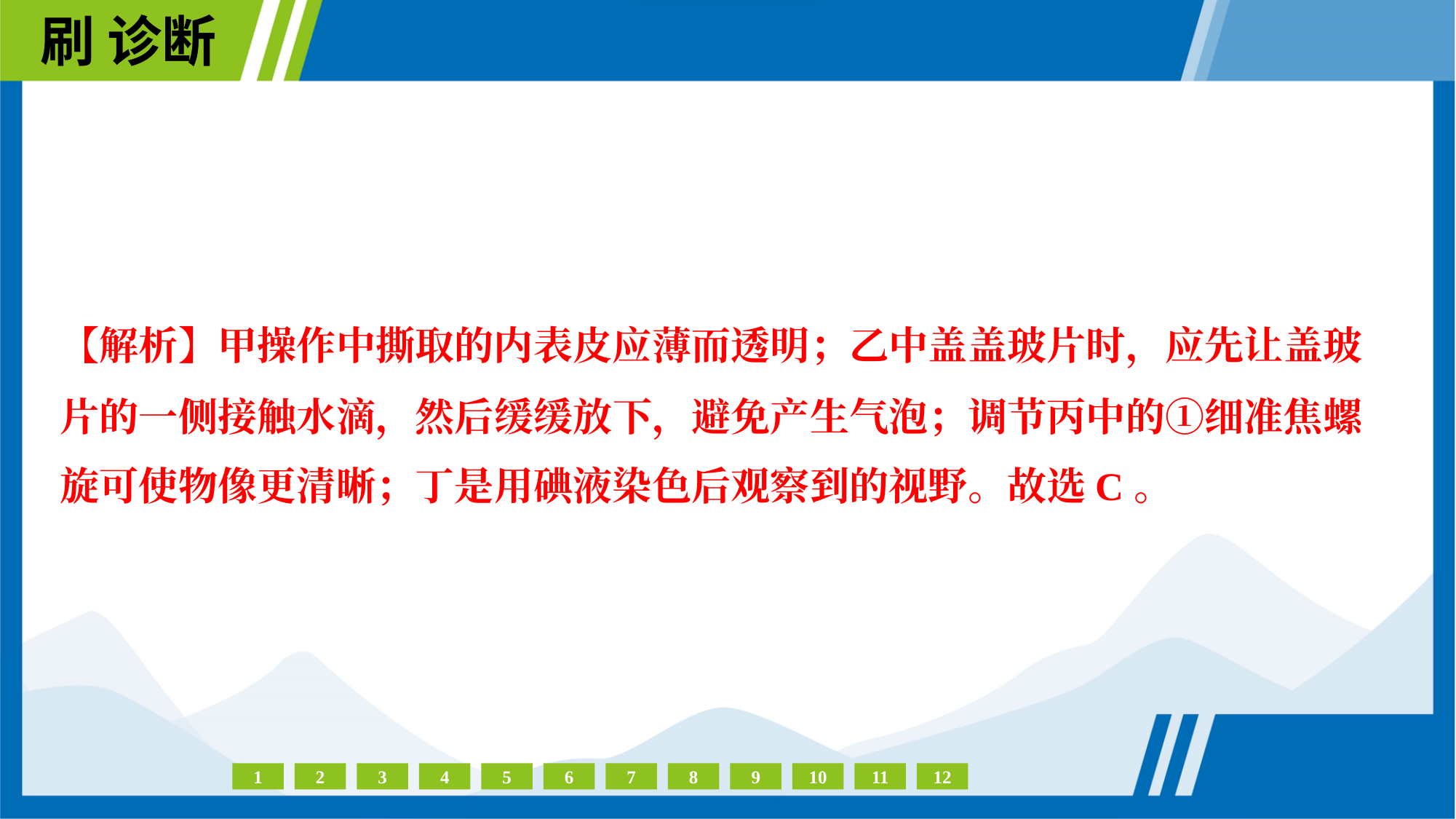

【解析】甲操作中撕取的内表皮应薄而透明；乙中盖盖玻片时，应先让盖玻
片的一侧接触水滴，然后缓缓放下，避免产生气泡；调节丙中的①细准焦螺
旋可使物像更清晰；丁是用碘液染色后观察到的视野。故选C。